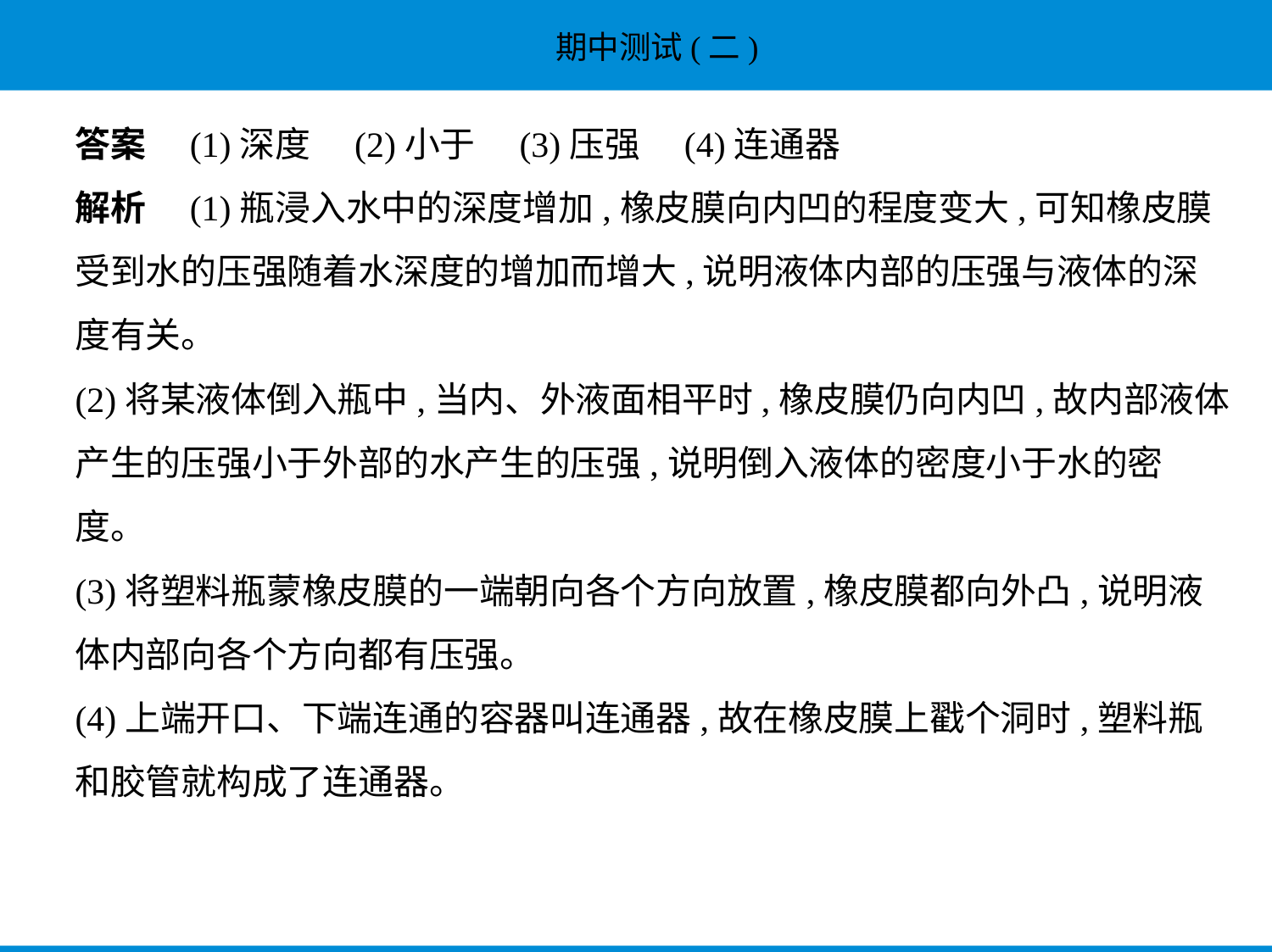

答案　(1)深度　(2)小于　(3)压强　(4)连通器
解析　(1)瓶浸入水中的深度增加,橡皮膜向内凹的程度变大,可知橡皮膜
受到水的压强随着水深度的增加而增大,说明液体内部的压强与液体的深
度有关。
(2)将某液体倒入瓶中,当内、外液面相平时,橡皮膜仍向内凹,故内部液体
产生的压强小于外部的水产生的压强,说明倒入液体的密度小于水的密
度。
(3)将塑料瓶蒙橡皮膜的一端朝向各个方向放置,橡皮膜都向外凸,说明液
体内部向各个方向都有压强。
(4)上端开口、下端连通的容器叫连通器,故在橡皮膜上戳个洞时,塑料瓶
和胶管就构成了连通器。